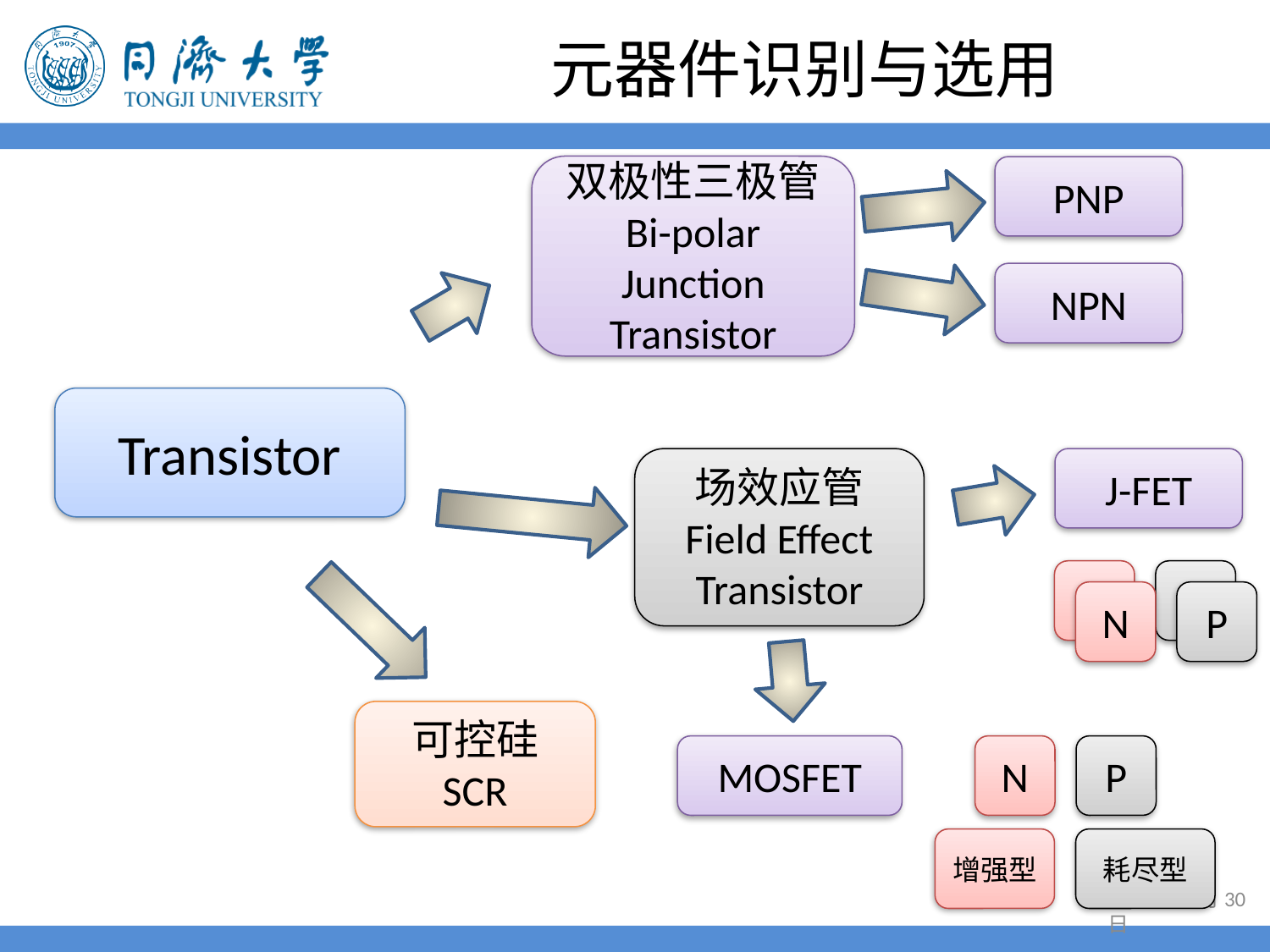

# 元器件识别与选用
双极性三极管
Bi-polar Junction Transistor
PNP

NPN

Transistor
场效应管
Field Effect Transistor
J-FET

N
P
N
P

可控硅
SCR
N
P
MOSFET
增强型
耗尽型
2022年6月30日